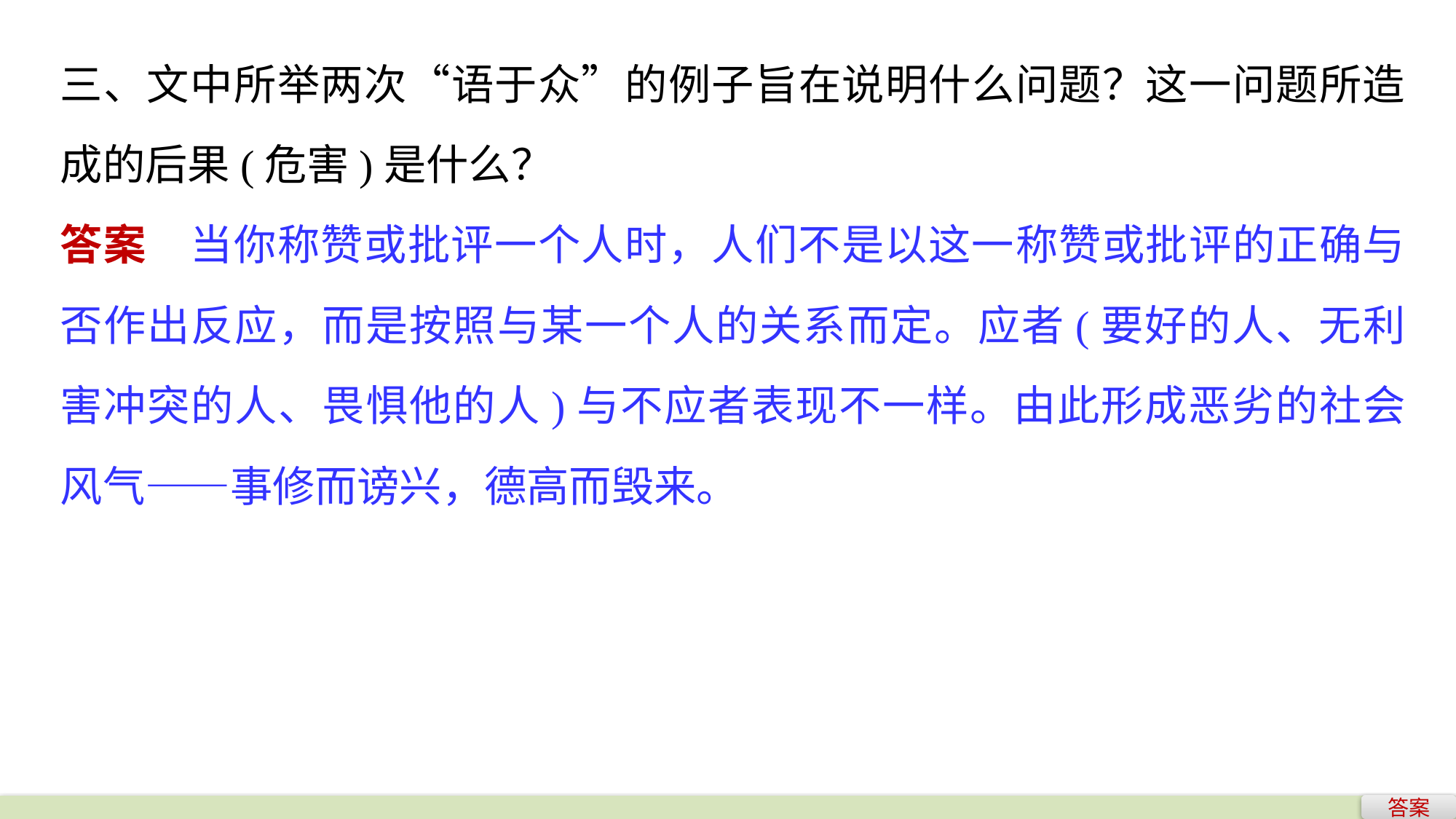

三、文中所举两次“语于众”的例子旨在说明什么问题？这一问题所造成的后果(危害)是什么？
答案　当你称赞或批评一个人时，人们不是以这一称赞或批评的正确与否作出反应，而是按照与某一个人的关系而定。应者(要好的人、无利害冲突的人、畏惧他的人)与不应者表现不一样。由此形成恶劣的社会风气——事修而谤兴，德高而毁来。
答案